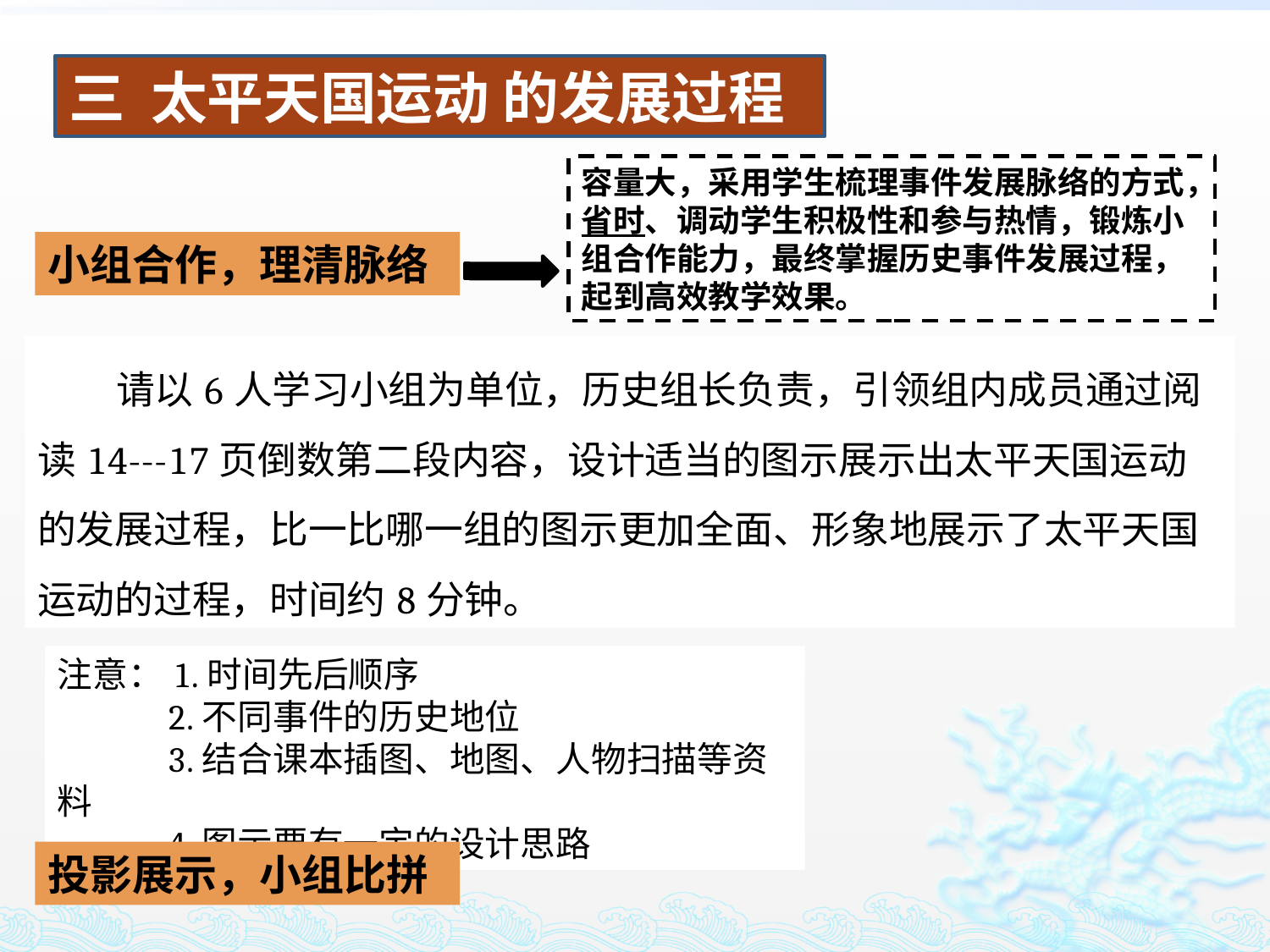

三  太平天国运动 的发展过程
容量大，采用学生梳理事件发展脉络的方式，省时、调动学生积极性和参与热情，锻炼小组合作能力，最终掌握历史事件发展过程，起到高效教学效果。
小组合作，理清脉络

        请以6人学习小组为单位，历史组长负责，引领组内成员通过阅读14---17页倒数第二段内容，设计适当的图示展示出太平天国运动的发展过程，比一比哪一组的图示更加全面、形象地展示了太平天国运动的过程，时间约8分钟。

注意：1.时间先后顺序
              2.不同事件的历史地位
              3.结合课本插图、地图、人物扫描等资料
              4.图示要有一定的设计思路
投影展示，小组比拼